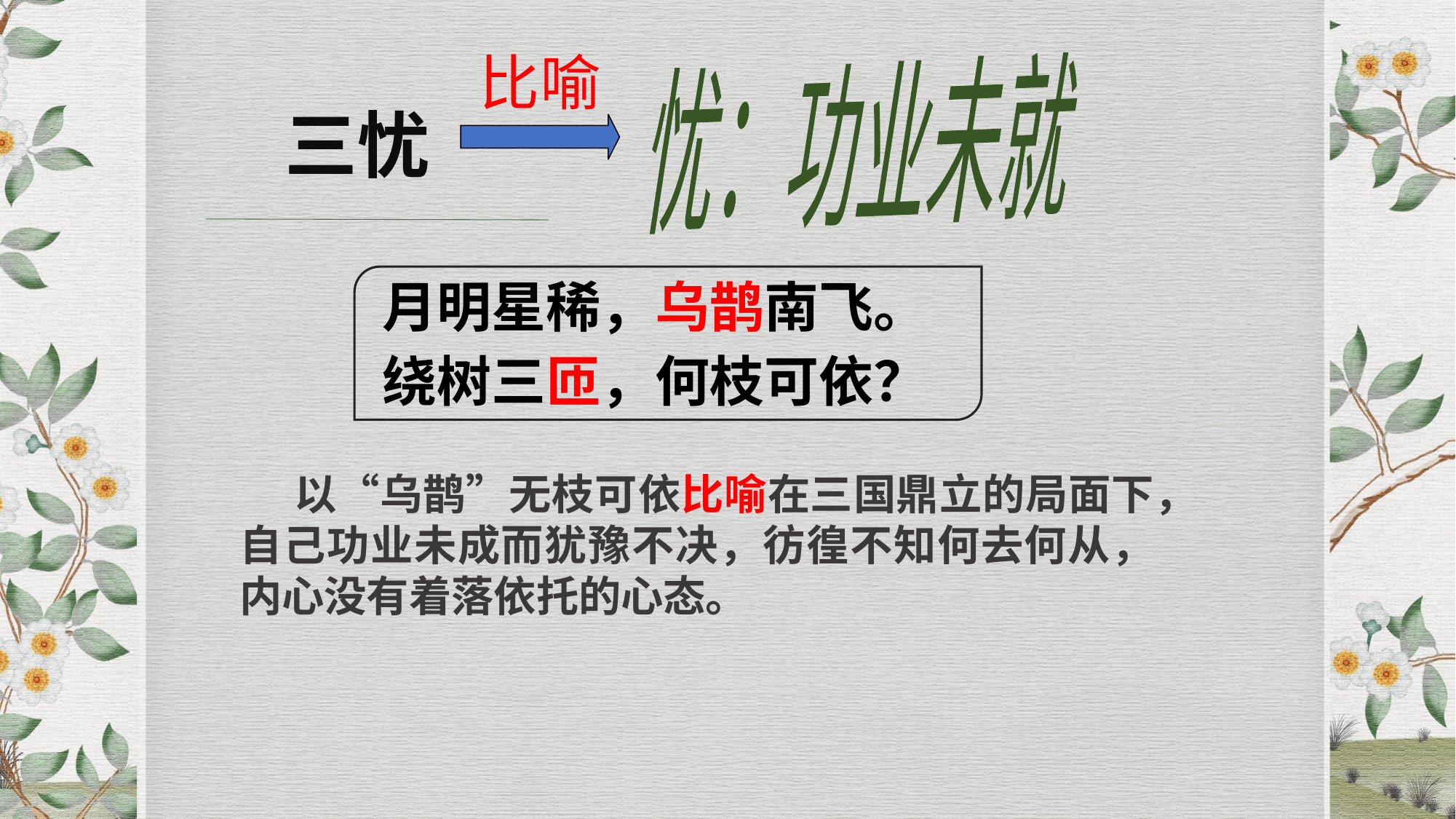

忧：功业未就
比喻

三忧

月明星稀，乌鹊南飞。
绕树三匝，何枝可依？
以“乌鹊”无枝可依比喻在三国鼎立的局面下，自己功业未成而犹豫不决，彷徨不知何去何从，内心没有着落依托的心态。